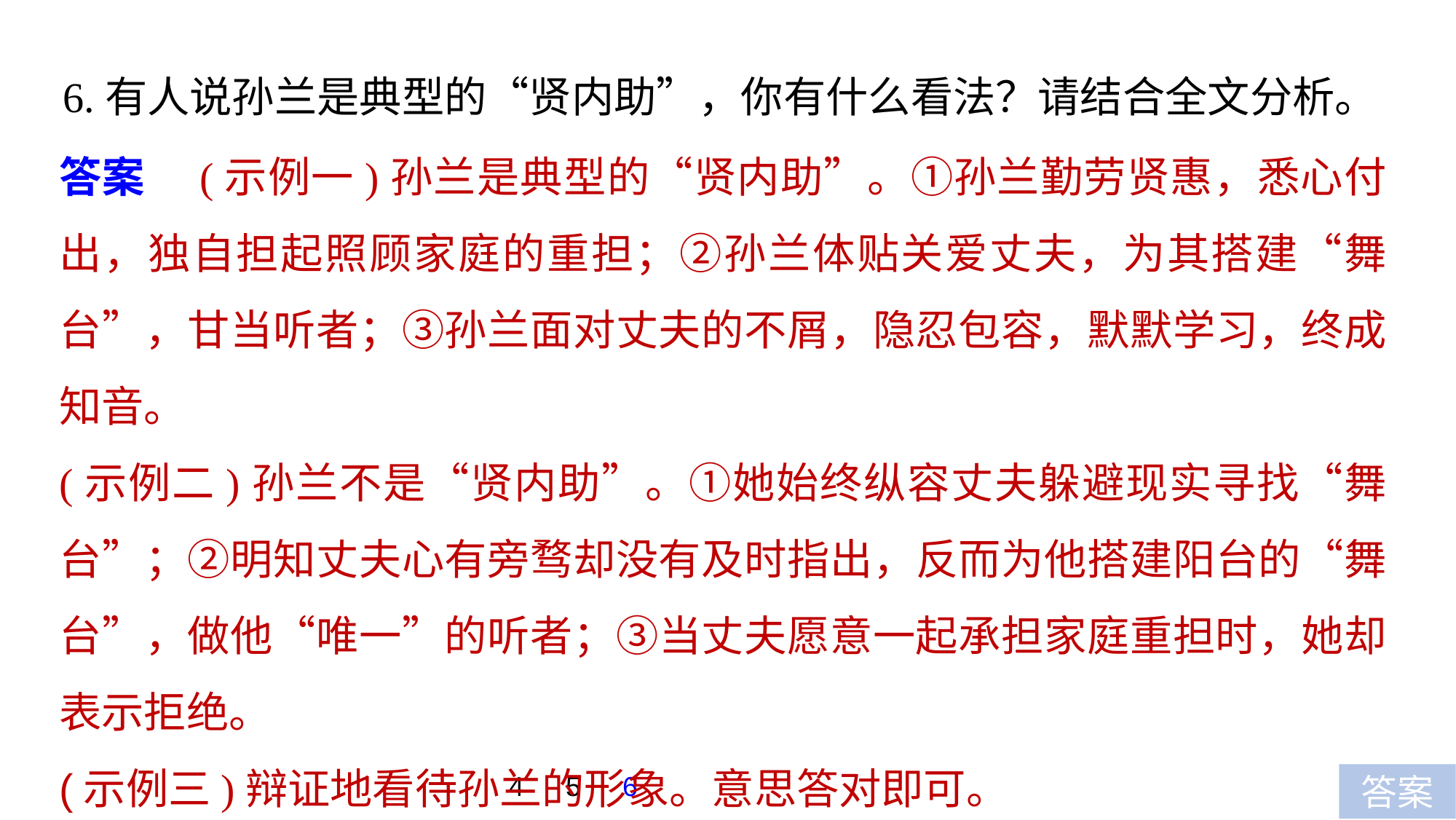

6.有人说孙兰是典型的“贤内助”，你有什么看法？请结合全文分析。
答案　(示例一)孙兰是典型的“贤内助”。①孙兰勤劳贤惠，悉心付出，独自担起照顾家庭的重担；②孙兰体贴关爱丈夫，为其搭建“舞台”，甘当听者；③孙兰面对丈夫的不屑，隐忍包容，默默学习，终成知音。
(示例二)孙兰不是“贤内助”。①她始终纵容丈夫躲避现实寻找“舞台”；②明知丈夫心有旁骛却没有及时指出，反而为他搭建阳台的“舞台”，做他“唯一”的听者；③当丈夫愿意一起承担家庭重担时，她却表示拒绝。
(示例三)辩证地看待孙兰的形象。意思答对即可。
4
5
6
答案